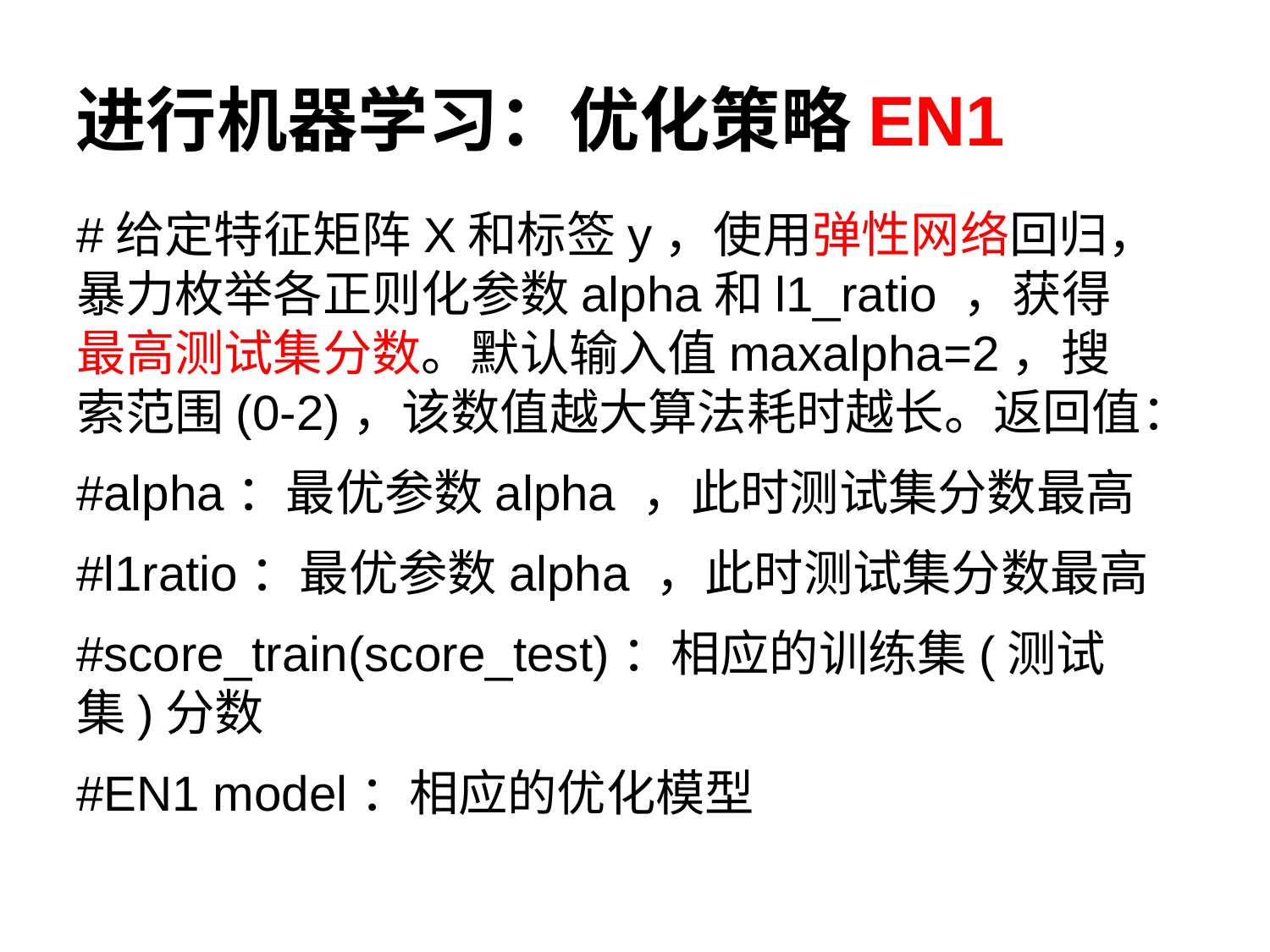

# 进行机器学习：优化策略EN1
#给定特征矩阵X和标签y，使用弹性网络回归，暴力枚举各正则化参数alpha和l1_ratio ，获得最高测试集分数。默认输入值maxalpha=2，搜索范围(0-2)，该数值越大算法耗时越长。返回值：
#alpha：最优参数alpha ，此时测试集分数最高
#l1ratio：最优参数alpha ，此时测试集分数最高
#score_train(score_test)：相应的训练集(测试集)分数
#EN1 model：相应的优化模型